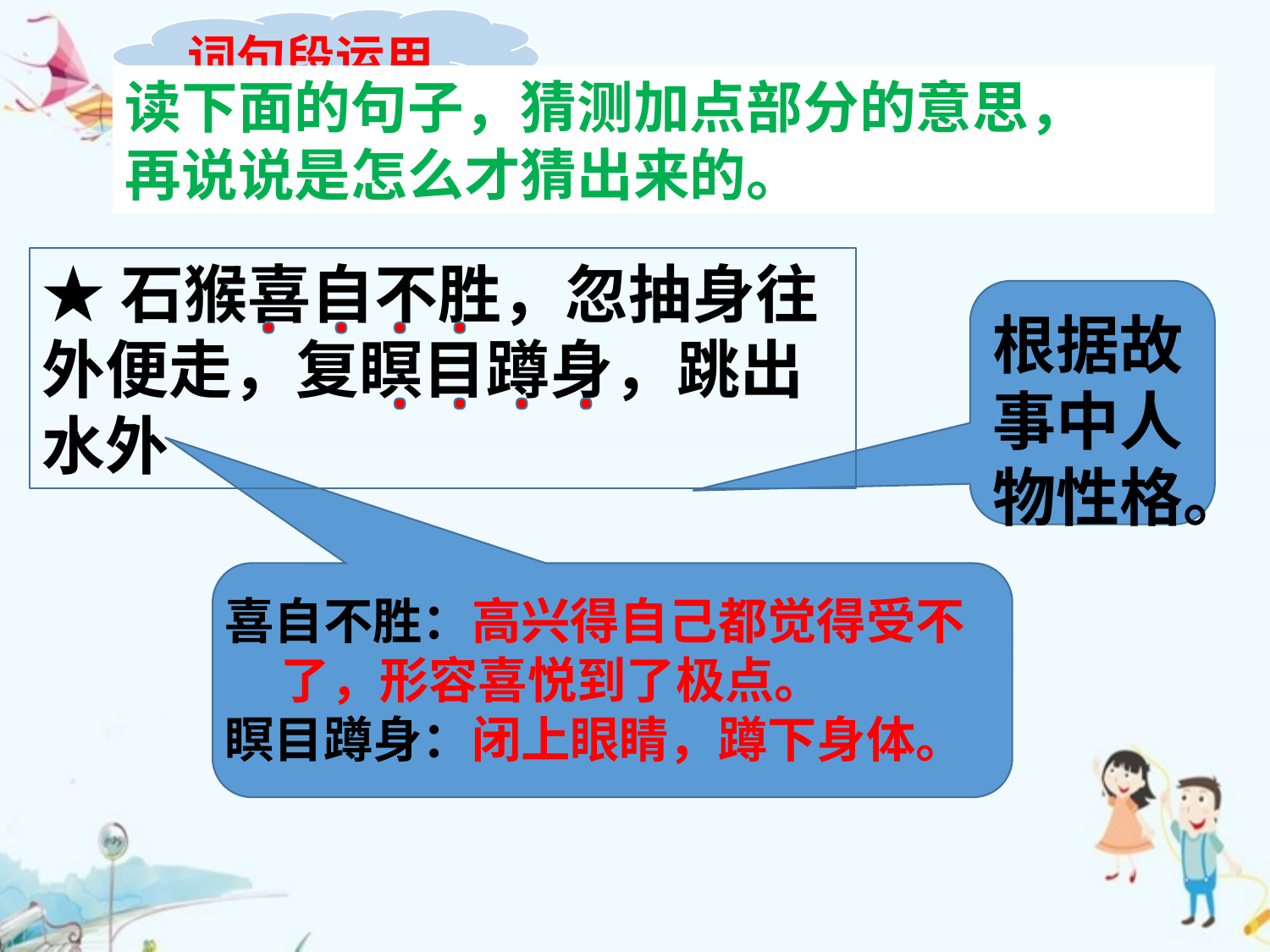

词句段运用
读下面的句子，猜测加点部分的意思，
再说说是怎么才猜出来的。
★石猴喜自不胜，忽抽身往外便走，复瞑目蹲身，跳出水外

根据故事中人物性格。

喜自不胜：高兴得自己都觉得受不         了，形容喜悦到了极点。
瞑目蹲身：闭上眼睛，蹲下身体。